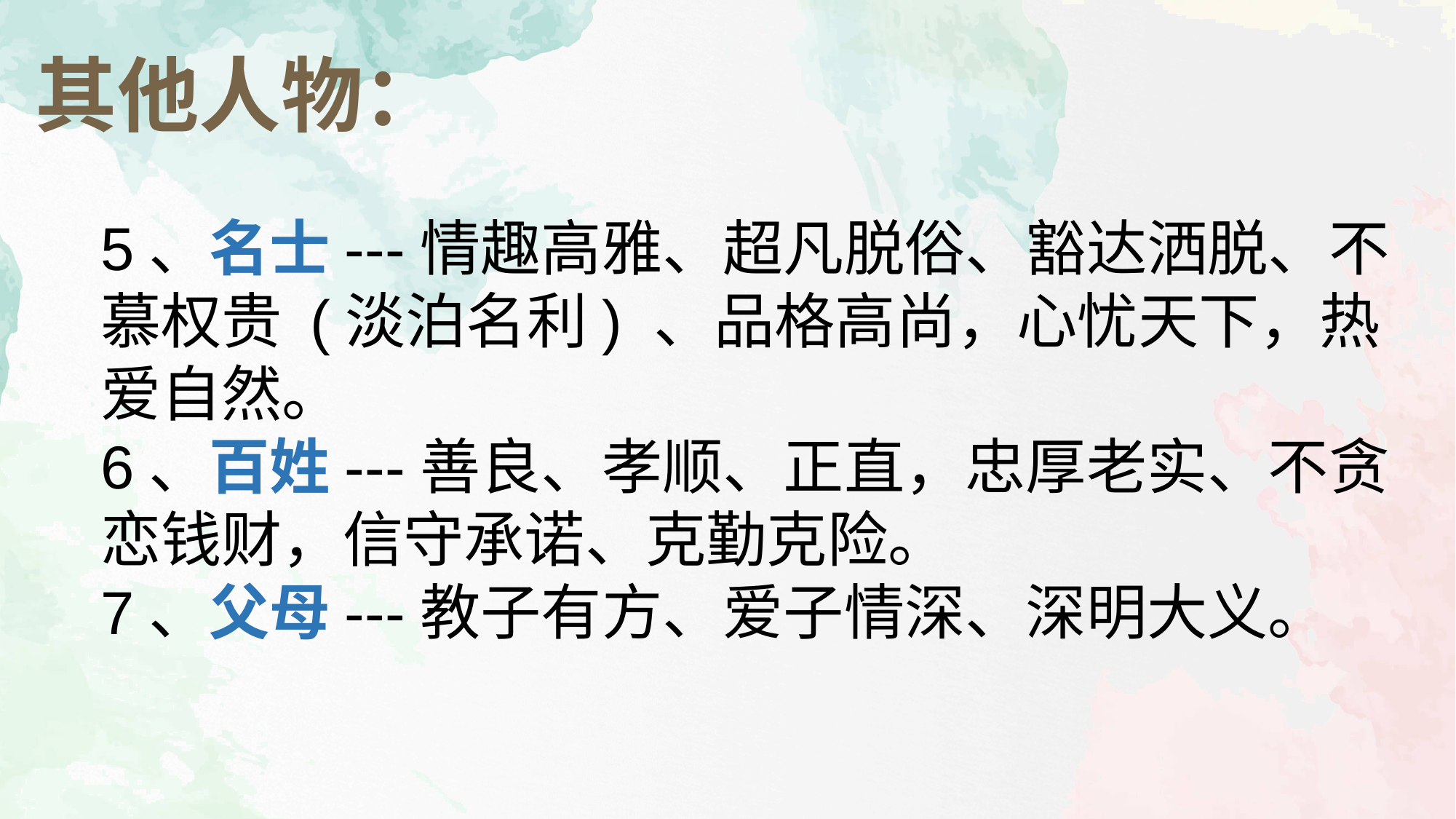

其他人物：
5、名士---情趣高雅、超凡脱俗、豁达洒脱、不慕权贵 (淡泊名利) 、品格高尚，心忧天下，热爱自然。
6、百姓---善良、孝顺、正直，忠厚老实、不贪恋钱财，信守承诺、克勤克险。
7、父母---教子有方、爱子情深、深明大义。